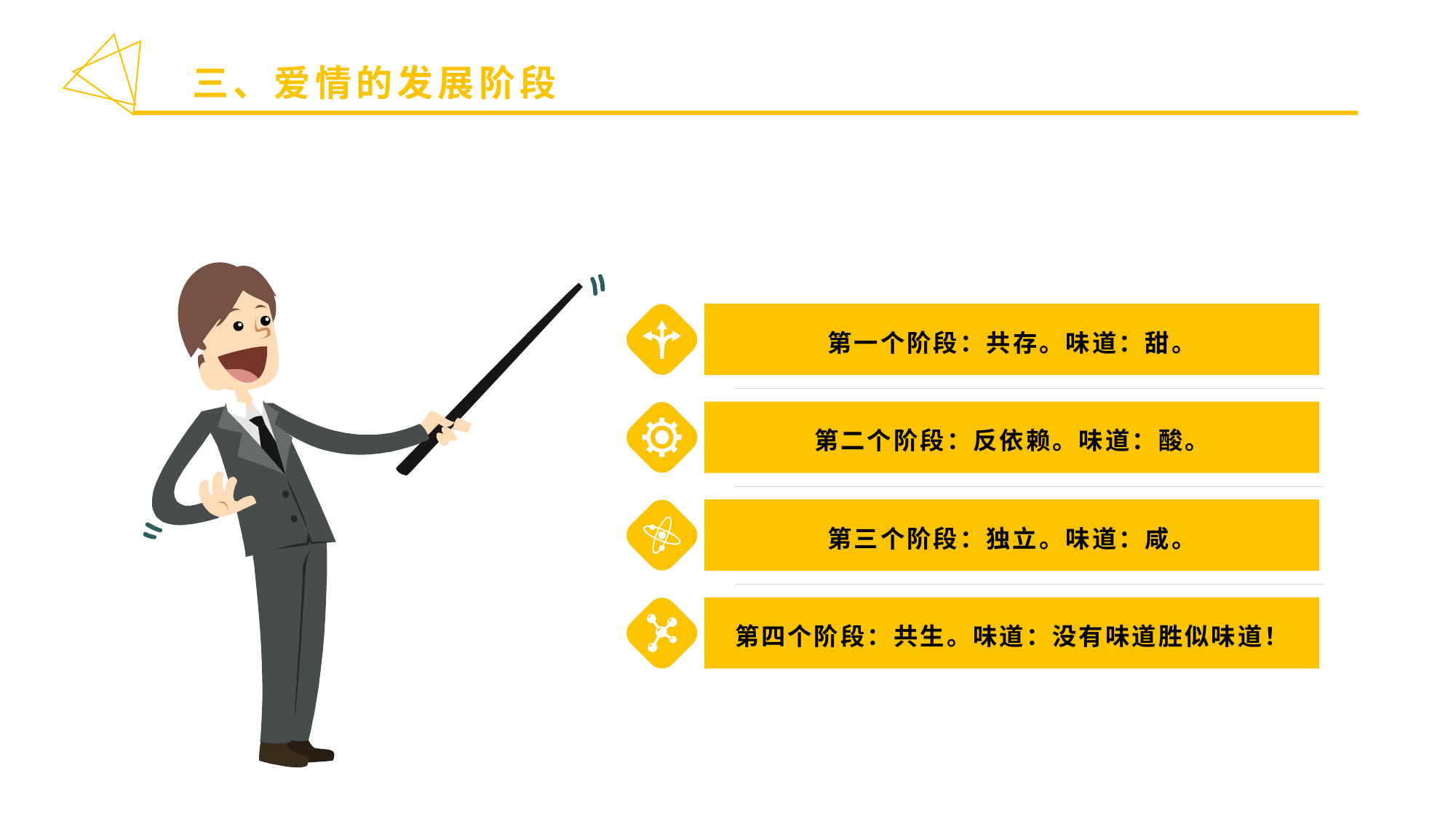

三、爱情的发展阶段

第一个阶段：共存。味道：甜。

第二个阶段：反依赖。味道：酸。

第三个阶段：独立。味道：咸。

第四个阶段：共生。味道：没有味道胜似味道！